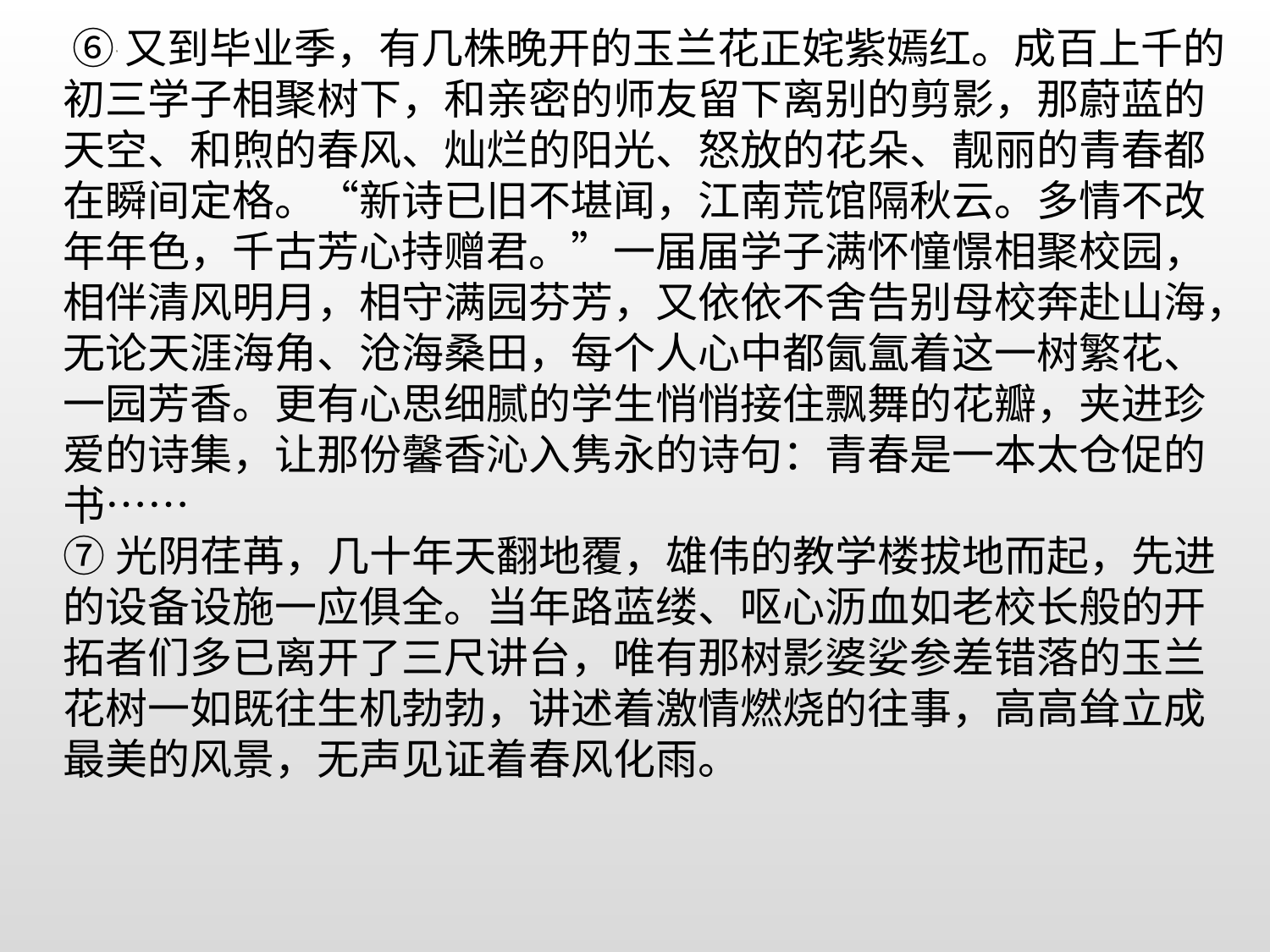

⑥又到毕业季，有几株晚开的玉兰花正姹紫嫣红。成百上千的初三学子相聚树下，和亲密的师友留下离别的剪影，那蔚蓝的天空、和煦的春风、灿烂的阳光、怒放的花朵、靓丽的青春都在瞬间定格。“新诗已旧不堪闻，江南荒馆隔秋云。多情不改年年色，千古芳心持赠君。”一届届学子满怀憧憬相聚校园，相伴清风明月，相守满园芬芳，又依依不舍告别母校奔赴山海，无论天涯海角、沧海桑田，每个人心中都氤氲着这一树繁花、一园芳香。更有心思细腻的学生悄悄接住飘舞的花瓣，夹进珍爱的诗集，让那份馨香沁入隽永的诗句：青春是一本太仓促的书……
⑦光阴荏苒，几十年天翻地覆，雄伟的教学楼拔地而起，先进的设备设施一应俱全。当年路蓝缕、呕心沥血如老校长般的开拓者们多已离开了三尺讲台，唯有那树影婆娑参差错落的玉兰花树一如既往生机勃勃，讲述着激情燃烧的往事，高高耸立成最美的风景，无声见证着春风化雨。